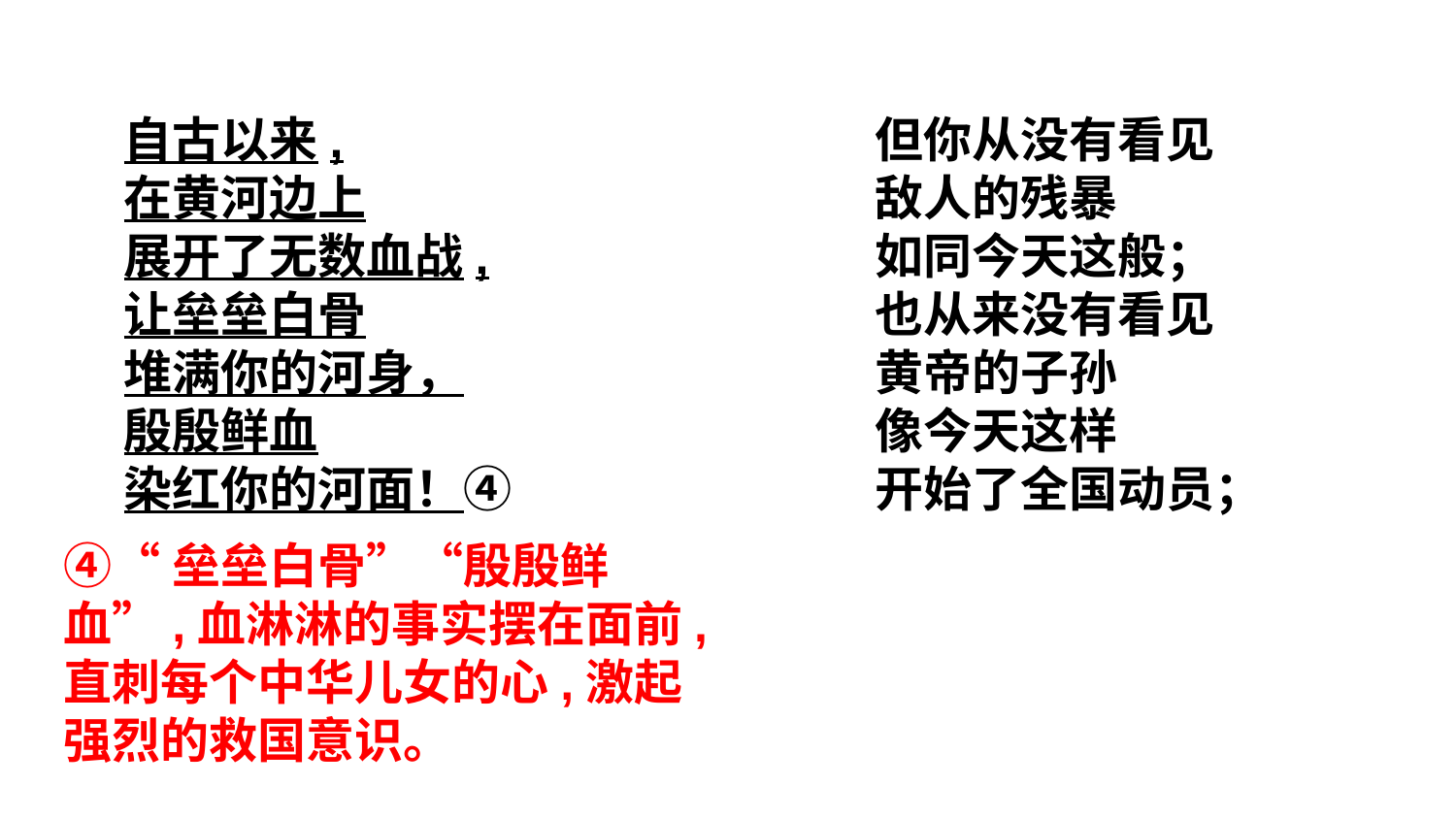

自古以来,
在黄河边上
展开了无数血战,
让垒垒白骨
堆满你的河身，
殷殷鲜血
染红你的河面！④
但你从没有看见
敌人的残暴
如同今天这般；
也从来没有看见
黄帝的子孙
像今天这样
开始了全国动员；
④“垒垒白骨”“殷殷鲜血”,血淋淋的事实摆在面前,直刺每个中华儿女的心,激起强烈的救国意识。